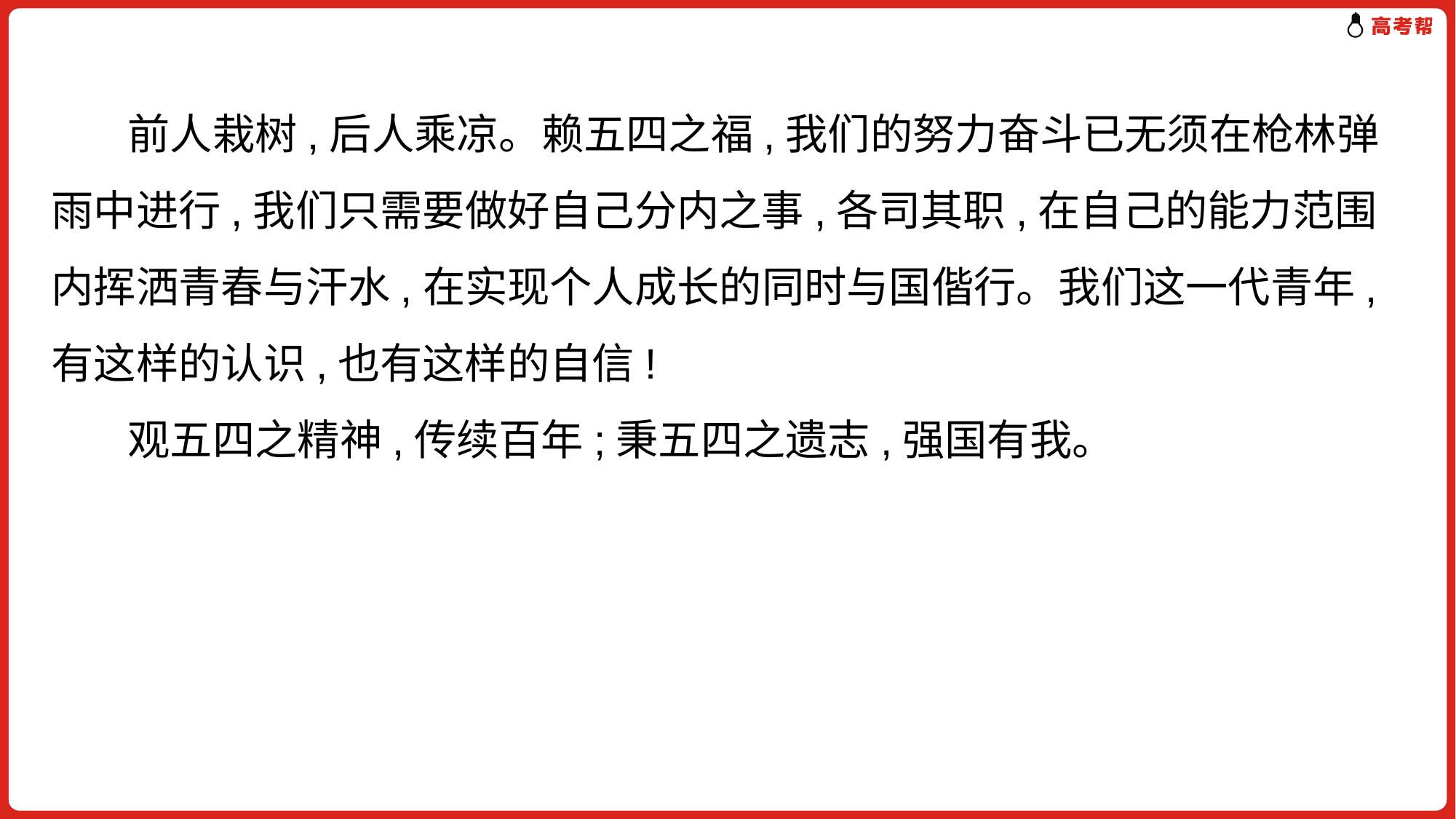

前人栽树,后人乘凉。赖五四之福,我们的努力奋斗已无须在枪林弹雨中进行,我们只需要做好自己分内之事,各司其职,在自己的能力范围内挥洒青春与汗水,在实现个人成长的同时与国偕行。我们这一代青年,有这样的认识,也有这样的自信!
       观五四之精神,传续百年;秉五四之遗志,强国有我。